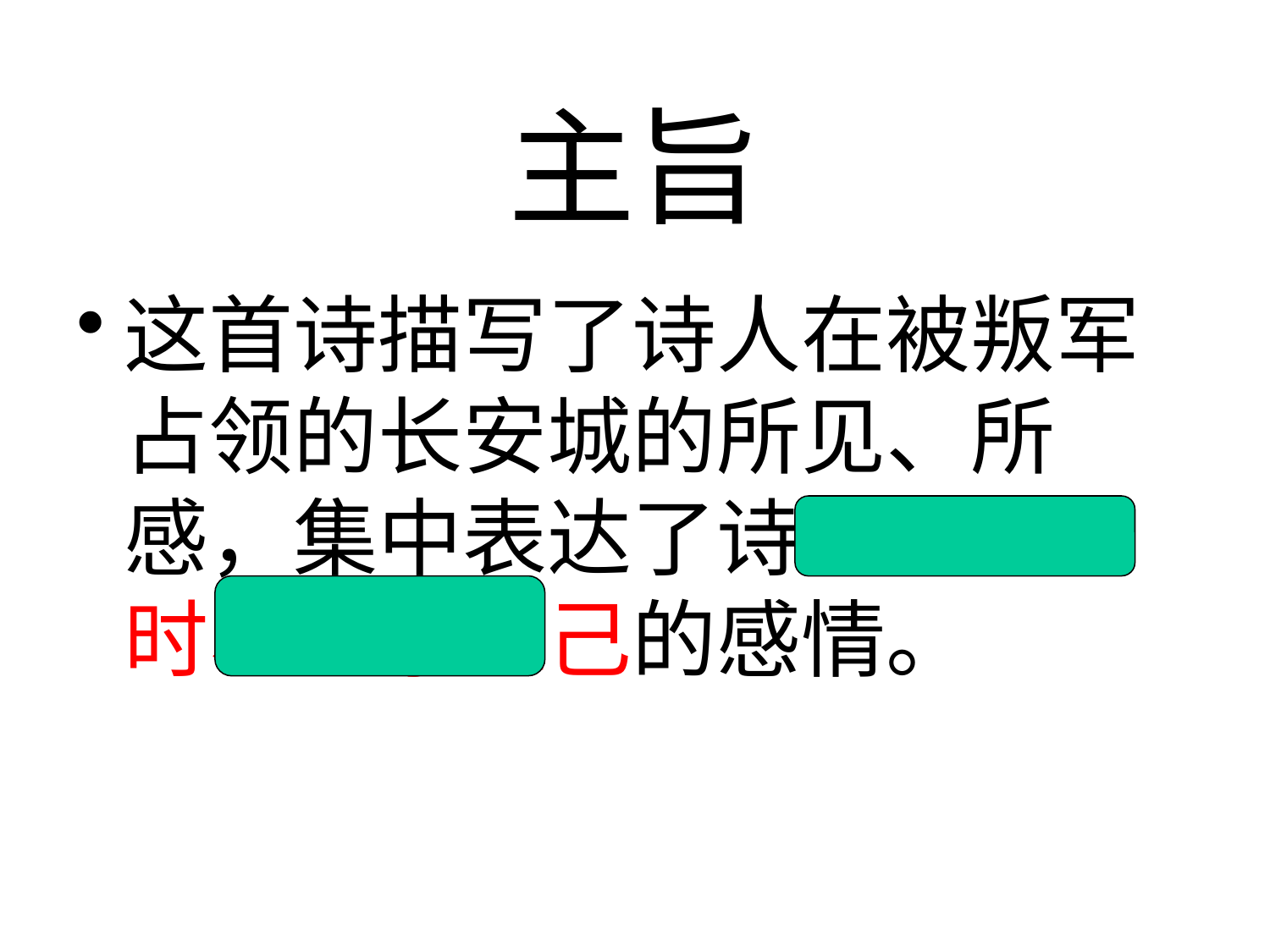

# 主旨
这首诗描写了诗人在被叛军占领的长安城的所见、所感，集中表达了诗人忧国伤时、念家悲己的感情。